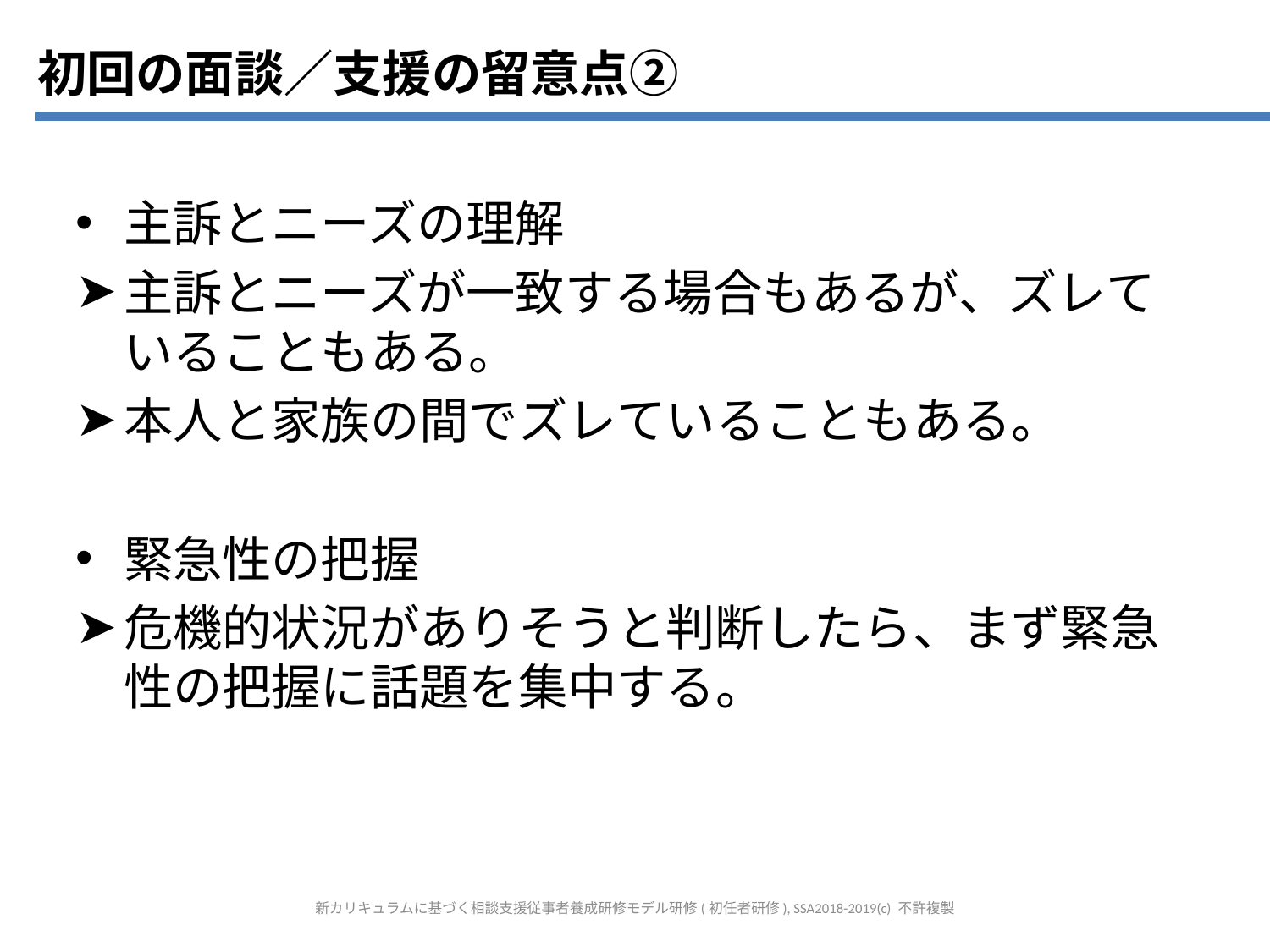

初回の面談／支援の留意点②
主訴とニーズの理解
主訴とニーズが一致する場合もあるが、ズレていることもある。
本人と家族の間でズレていることもある。

緊急性の把握
危機的状況がありそうと判断したら、まず緊急性の把握に話題を集中する。

新カリキュラムに基づく相談支援従事者養成研修モデル研修(初任者研修), SSA2018-2019(c) 不許複製